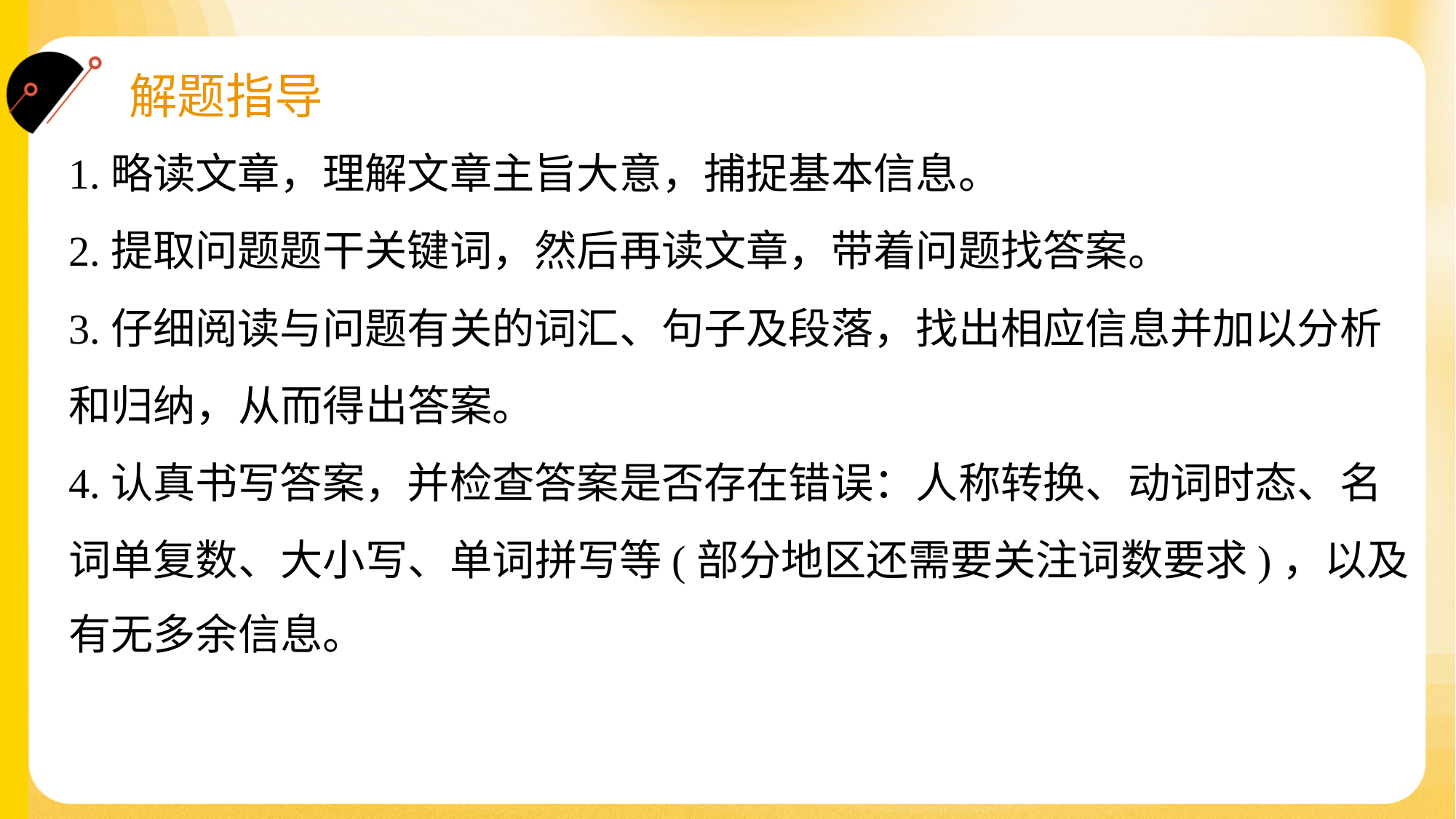

1.略读文章，理解文章主旨大意，捕捉基本信息。
2.提取问题题干关键词，然后再读文章，带着问题找答案。
3.仔细阅读与问题有关的词汇、句子及段落，找出相应信息并加以分析
和归纳，从而得出答案。
4.认真书写答案，并检查答案是否存在错误：人称转换、动词时态、名
词单复数、大小写、单词拼写等(部分地区还需要关注词数要求)，以及
有无多余信息。